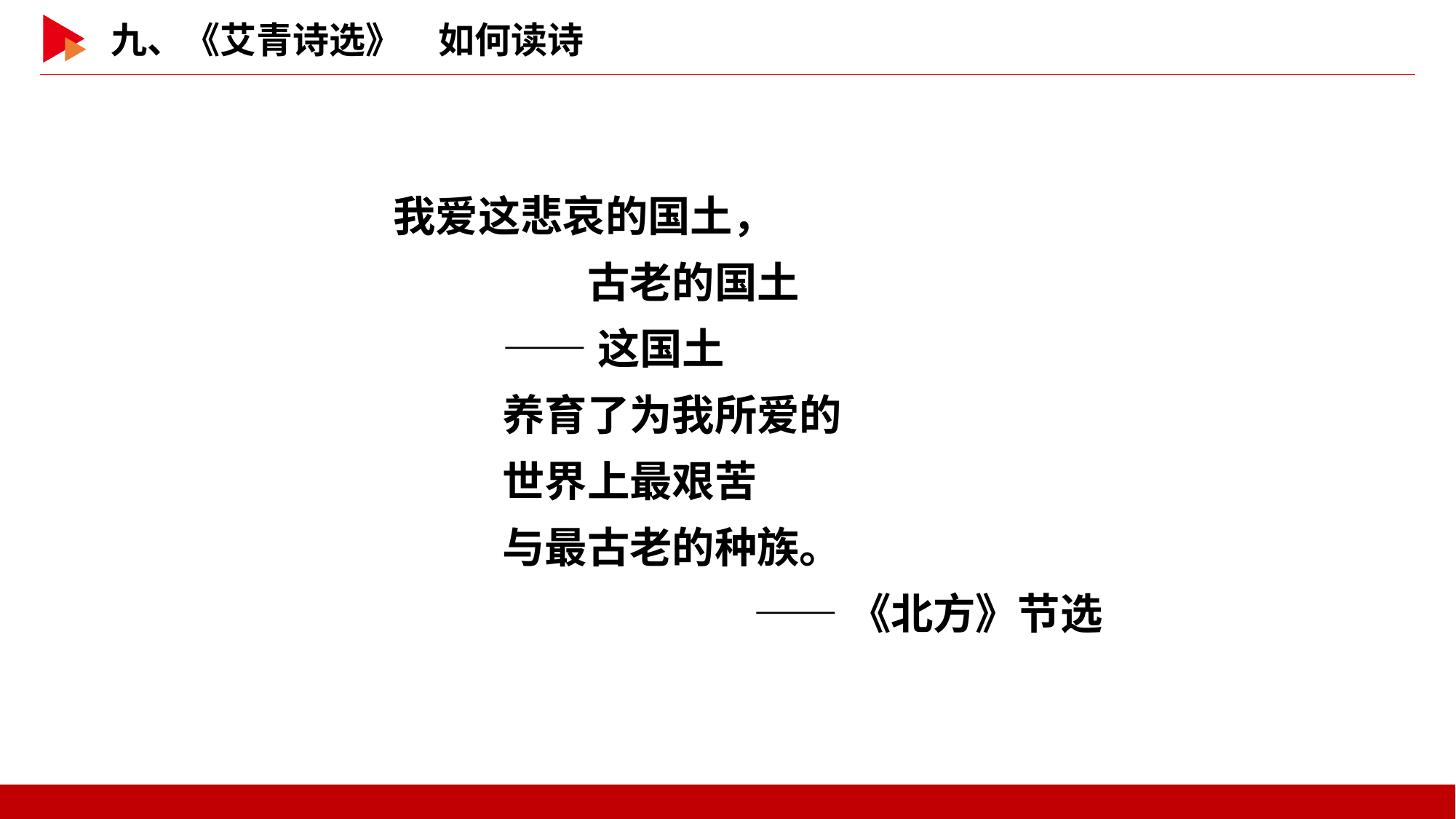

我爱这悲哀的国土，
	　　古老的国土
	——这国土
	养育了为我所爱的
	世界上最艰苦
	与最古老的种族。
——《北方》节选